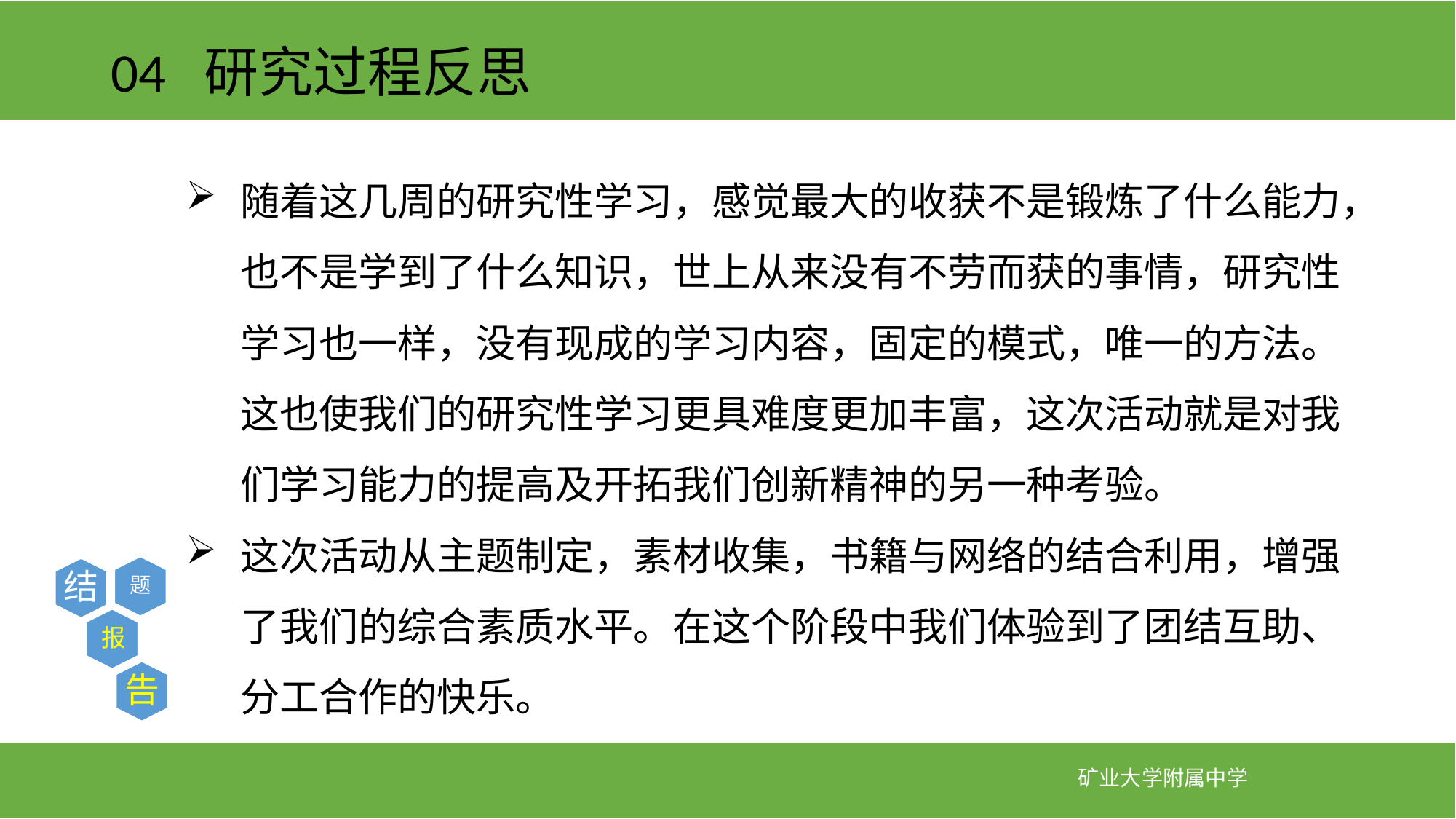

# 04  研究过程反思
随着这几周的研究性学习，感觉最大的收获不是锻炼了什么能力，也不是学到了什么知识，世上从来没有不劳而获的事情，研究性学习也一样，没有现成的学习内容，固定的模式，唯一的方法。这也使我们的研究性学习更具难度更加丰富，这次活动就是对我们学习能力的提高及开拓我们创新精神的另一种考验。
这次活动从主题制定，素材收集，书籍与网络的结合利用，增强了我们的综合素质水平。在这个阶段中我们体验到了团结互助、分工合作的快乐。